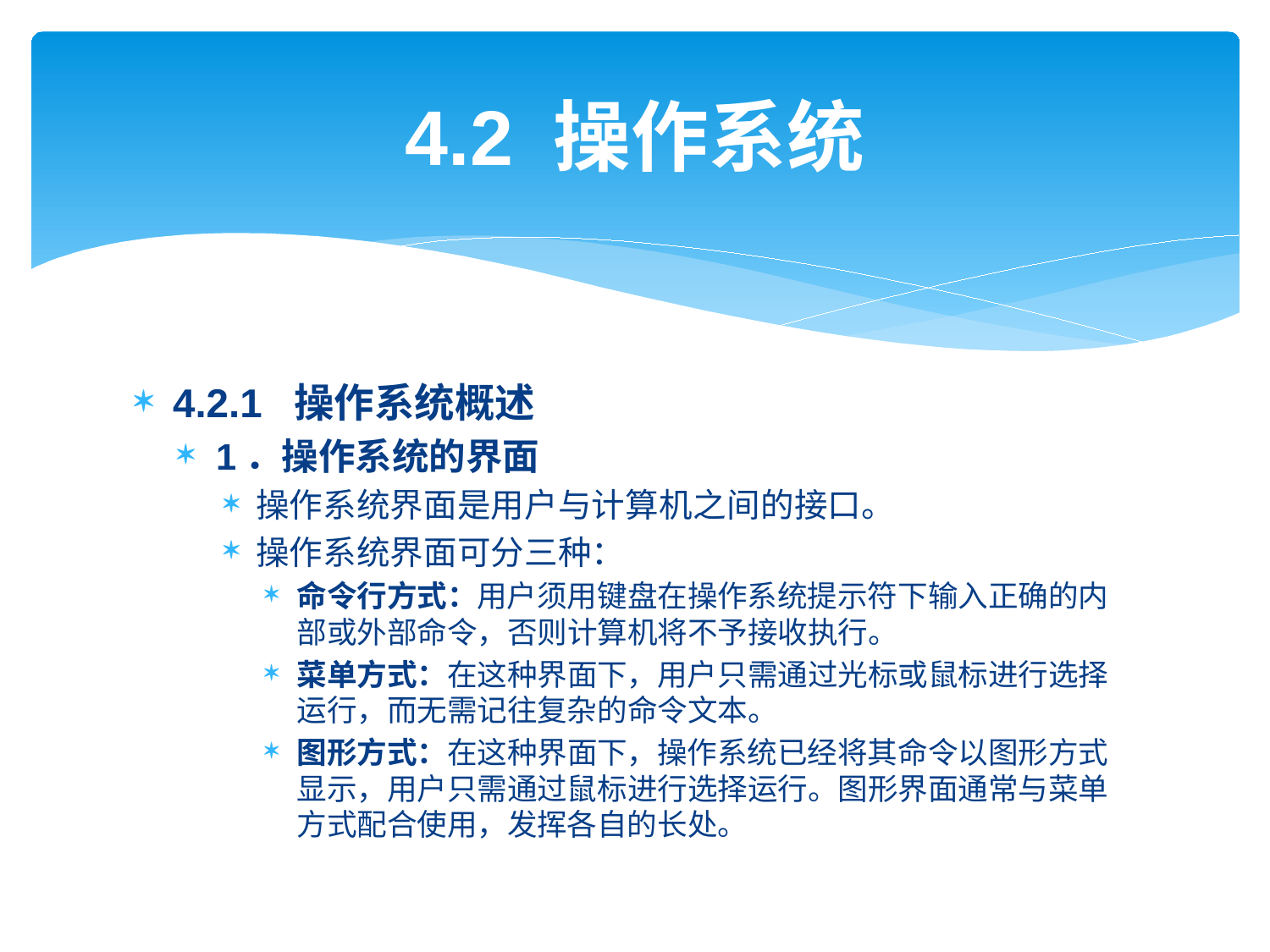

# 4.2 操作系统
4.2.1  操作系统概述
1．操作系统的界面
操作系统界面是用户与计算机之间的接口。
操作系统界面可分三种：
命令行方式：用户须用键盘在操作系统提示符下输入正确的内部或外部命令，否则计算机将不予接收执行。
菜单方式：在这种界面下，用户只需通过光标或鼠标进行选择运行，而无需记往复杂的命令文本。
图形方式：在这种界面下，操作系统已经将其命令以图形方式显示，用户只需通过鼠标进行选择运行。图形界面通常与菜单方式配合使用，发挥各自的长处。